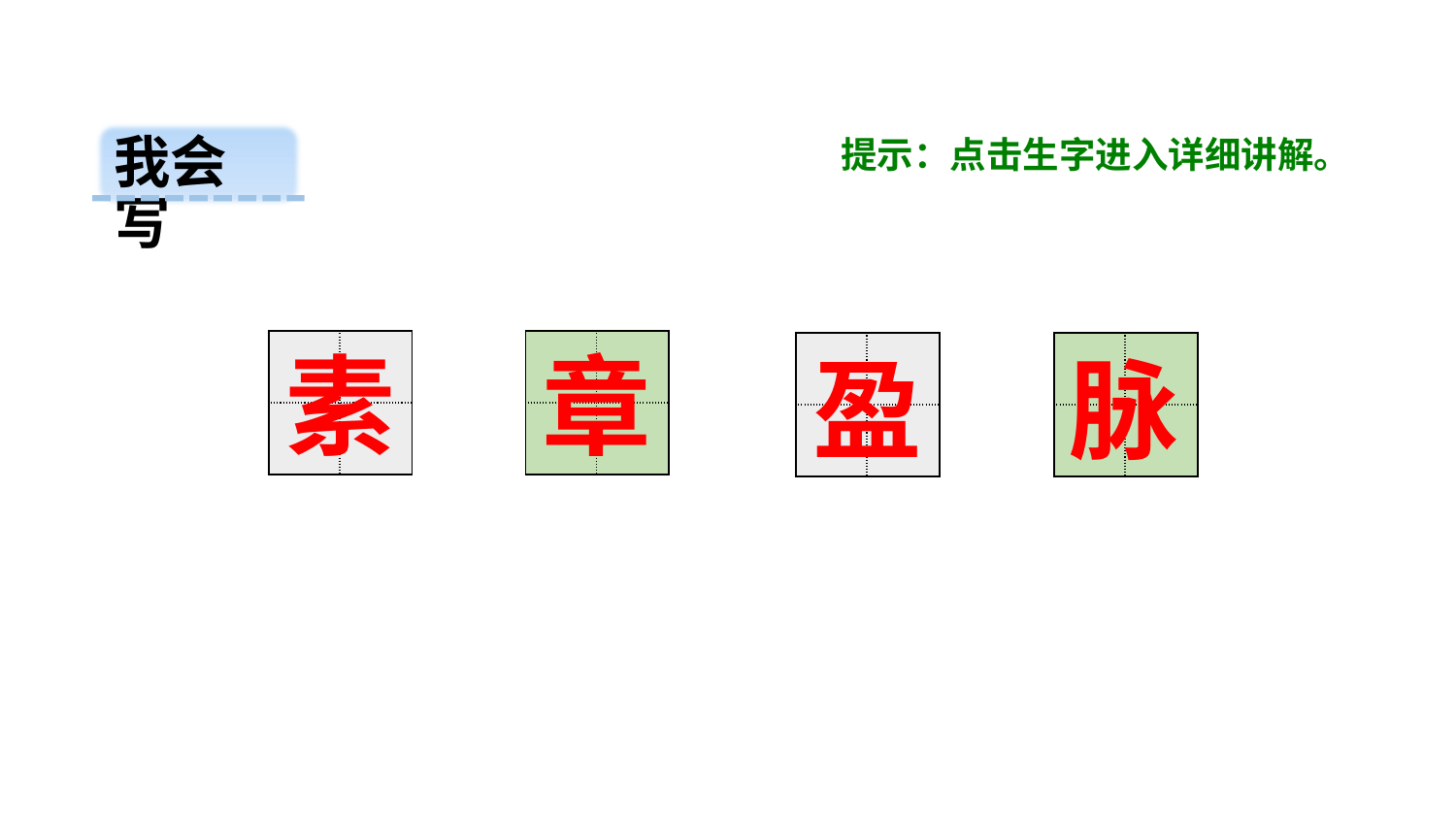

我会写

提示：点击生字进入详细讲解。
素
章
|  |  |
| --- | --- |
|  |  |
|  |  |
| --- | --- |
|  |  |
|  |  |
| --- | --- |
|  |  |
|  |  |
| --- | --- |
|  |  |
盈
脉